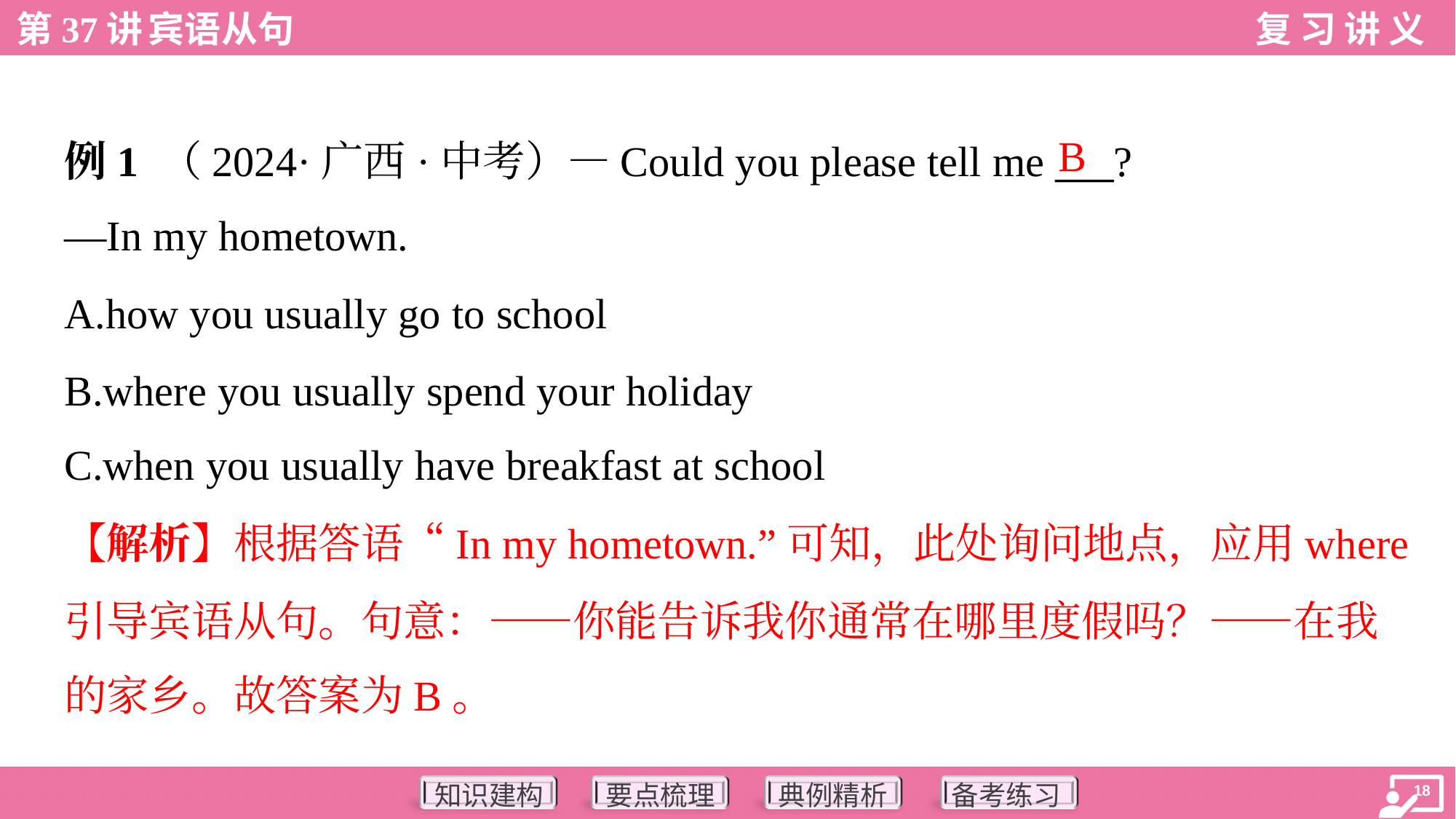

B
例1 （2024·广西·中考）—Could you please tell me ___?
—In my hometown.
A.how you usually go to school
B.where you usually spend your holiday
C.when you usually have breakfast at school
【解析】根据答语“In my hometown.”可知，此处询问地点，应用where
引导宾语从句。句意：——你能告诉我你通常在哪里度假吗？——在我
的家乡。故答案为B。